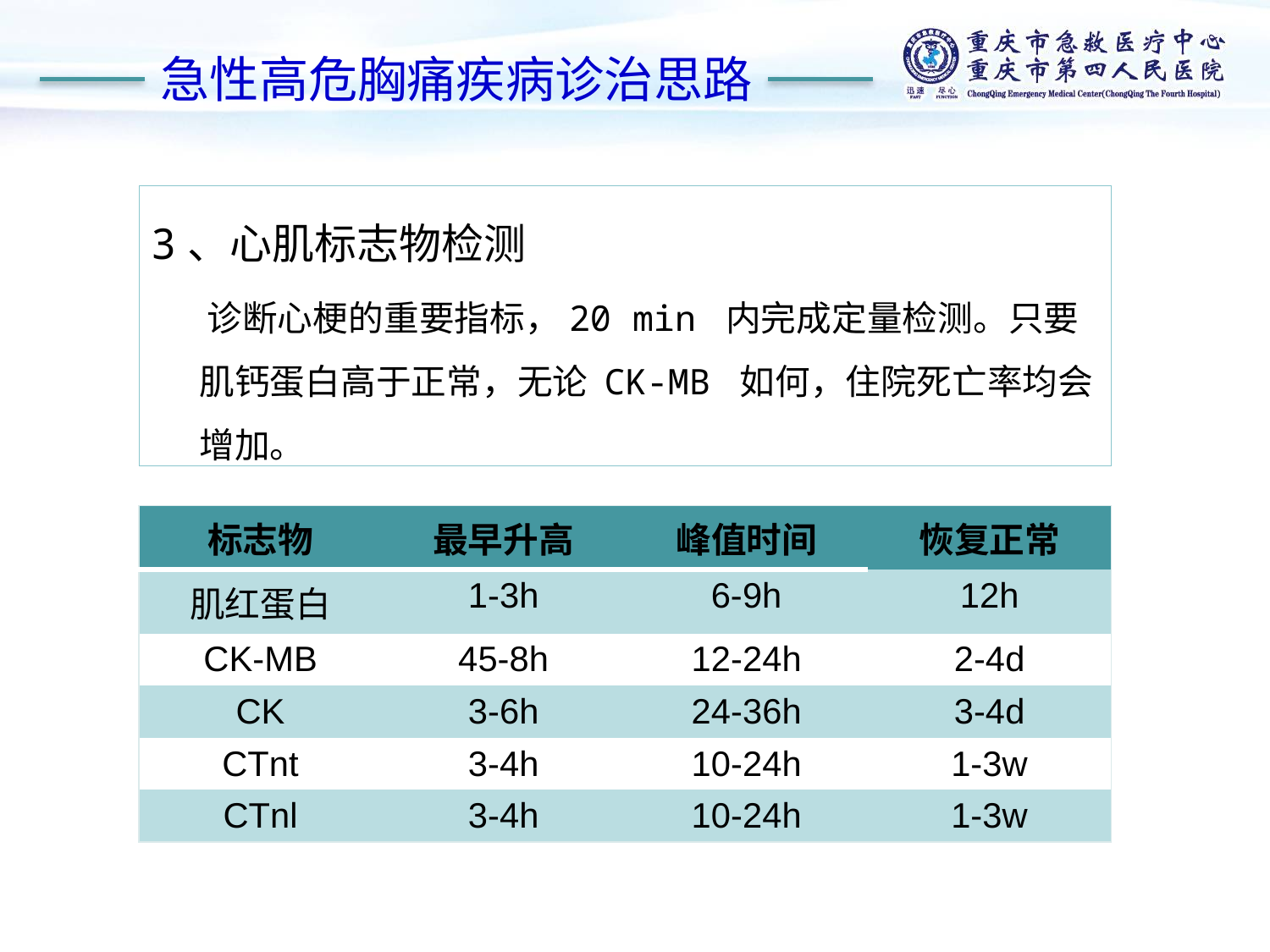

急性高危胸痛疾病诊治思路
3、心肌标志物检测
      诊断心梗的重要指标，20 min 内完成定量检测。只要肌钙蛋白高于正常，无论 CK-MB 如何，住院死亡率均会增加。

| 标志物 | 最早升高 | 峰值时间 | 恢复正常 |
| --- | --- | --- | --- |
| 肌红蛋白 | 1-3h | 6-9h | 12h |
| CK-MB | 45-8h | 12-24h | 2-4d |
| CK | 3-6h | 24-36h | 3-4d |
| CTnt | 3-4h | 10-24h | 1-3w |
| CTnl | 3-4h | 10-24h | 1-3w |